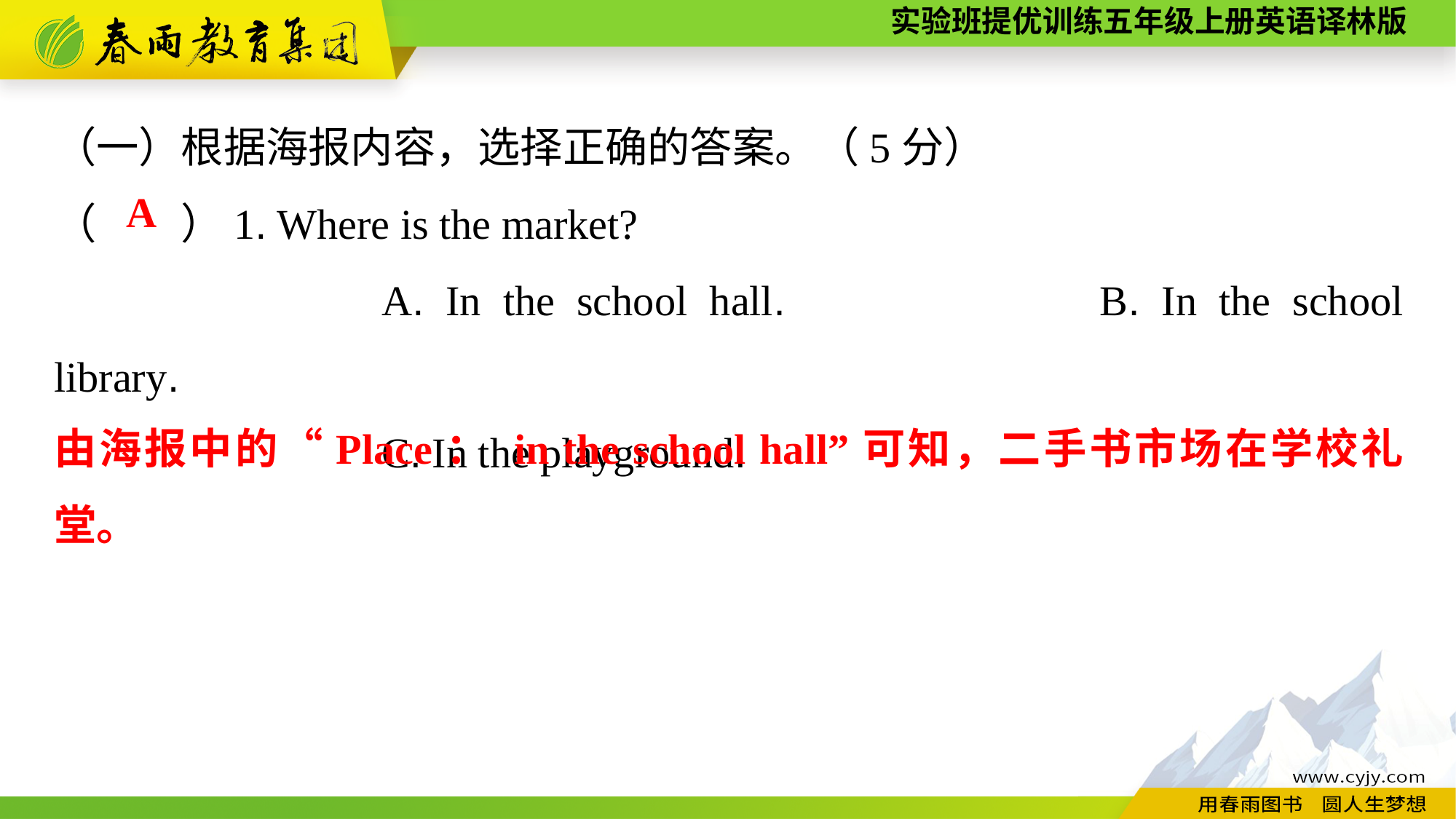

（一）根据海报内容，选择正确的答案。（5分）
（　　）1. Where is the market?
			A. In the school hall.	　　　　B. In the school library.
			C. In the playground.
A
由海报中的“Place： in the school hall”可知，二手书市场在学校礼堂。